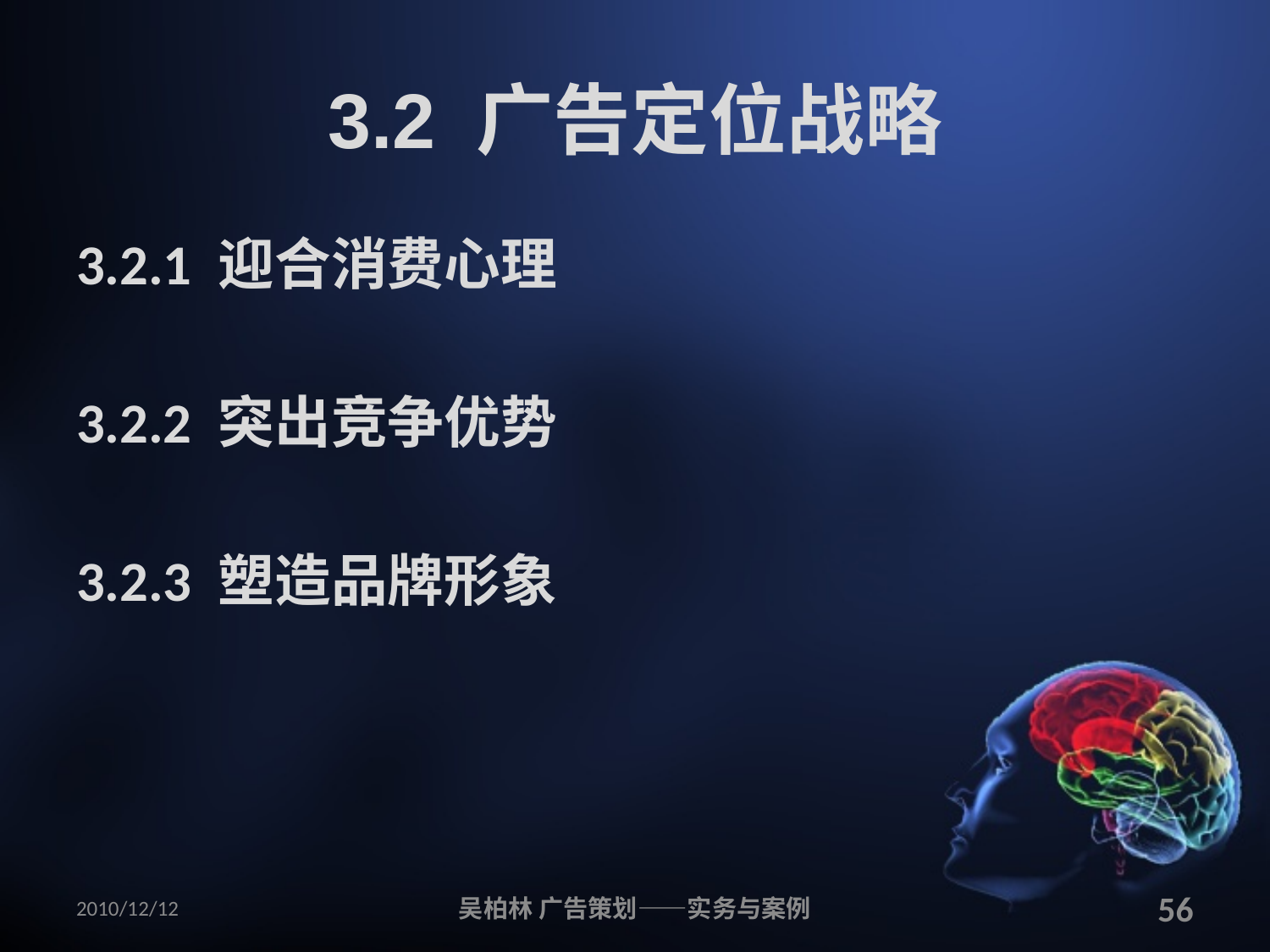

# 3.2 广告定位战略
3.2.1 迎合消费心理

3.2.2 突出竞争优势

3.2.3 塑造品牌形象

2010/12/12
吴柏林 广告策划——实务与案例
56